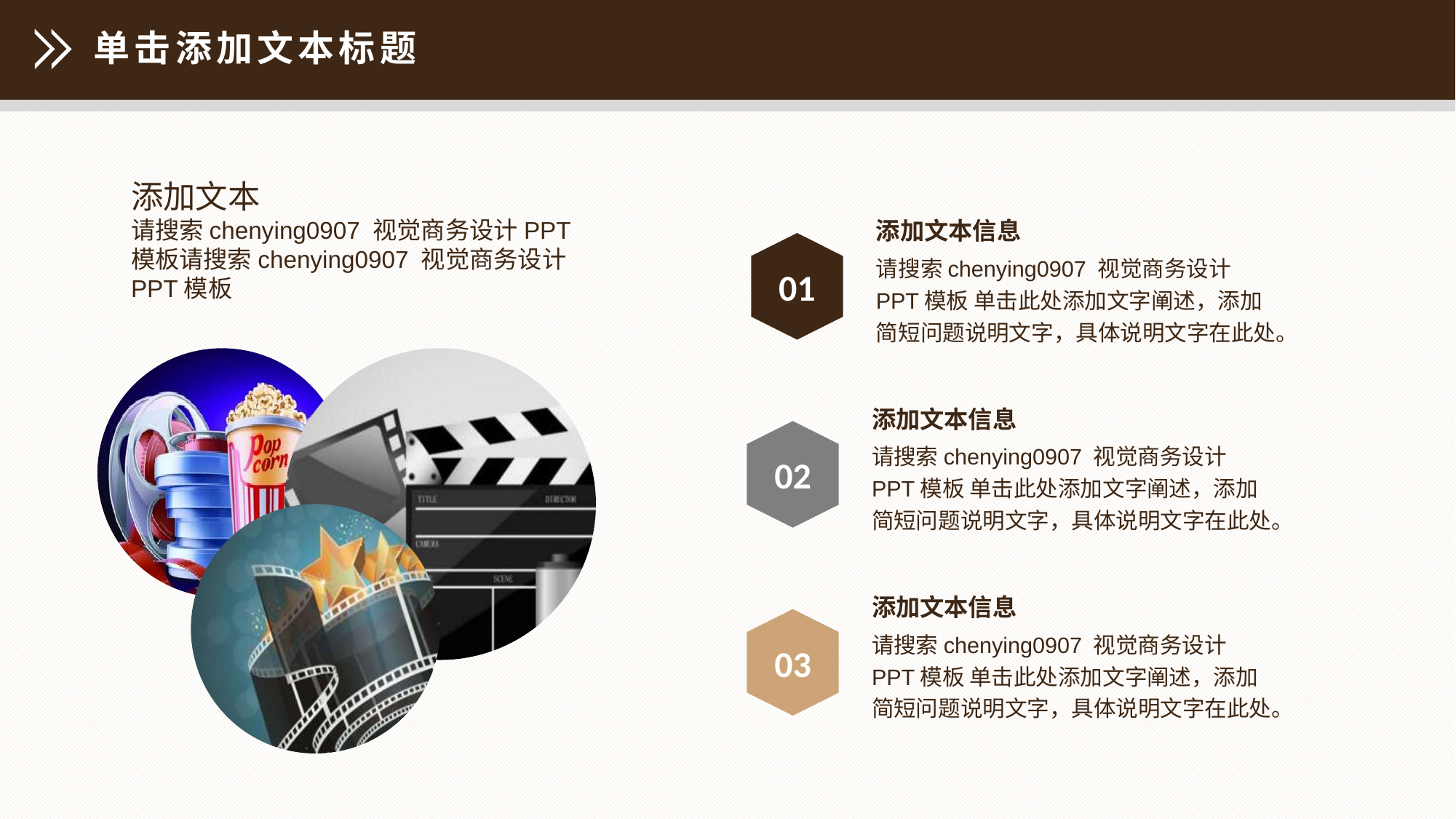

单击添加文本标题

添加文本
请搜索chenying0907 视觉商务设计PPT模板请搜索chenying0907 视觉商务设计PPT模板

添加文本信息
请搜索chenying0907 视觉商务设计PPT模板 单击此处添加文字阐述，添加简短问题说明文字，具体说明文字在此处。
01

添加文本信息
请搜索chenying0907 视觉商务设计PPT模板 单击此处添加文字阐述，添加简短问题说明文字，具体说明文字在此处。
02

添加文本信息
请搜索chenying0907 视觉商务设计PPT模板 单击此处添加文字阐述，添加简短问题说明文字，具体说明文字在此处。
03